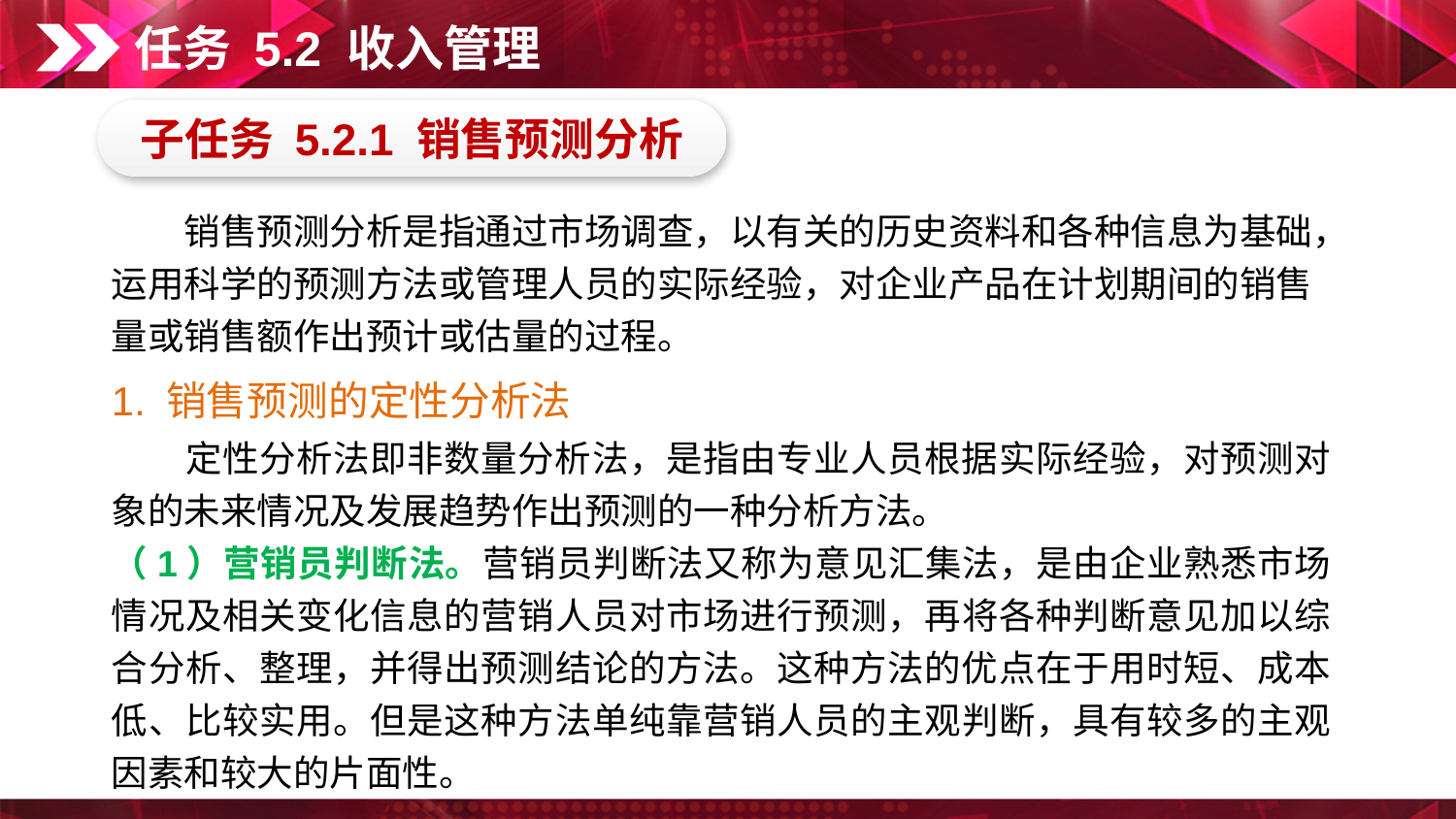

任务 5.2 收入管理

子任务 5.2.1 销售预测分析
　　销售预测分析是指通过市场调查，以有关的历史资料和各种信息为基础，运用科学的预测方法或管理人员的实际经验，对企业产品在计划期间的销售量或销售额作出预计或估量的过程。
1. 销售预测的定性分析法
　　定性分析法即非数量分析法，是指由专业人员根据实际经验，对预测对象的未来情况及发展趋势作出预测的一种分析方法。
（1）营销员判断法。营销员判断法又称为意见汇集法，是由企业熟悉市场情况及相关变化信息的营销人员对市场进行预测，再将各种判断意见加以综合分析、整理，并得出预测结论的方法。这种方法的优点在于用时短、成本低、比较实用。但是这种方法单纯靠营销人员的主观判断，具有较多的主观因素和较大的片面性。